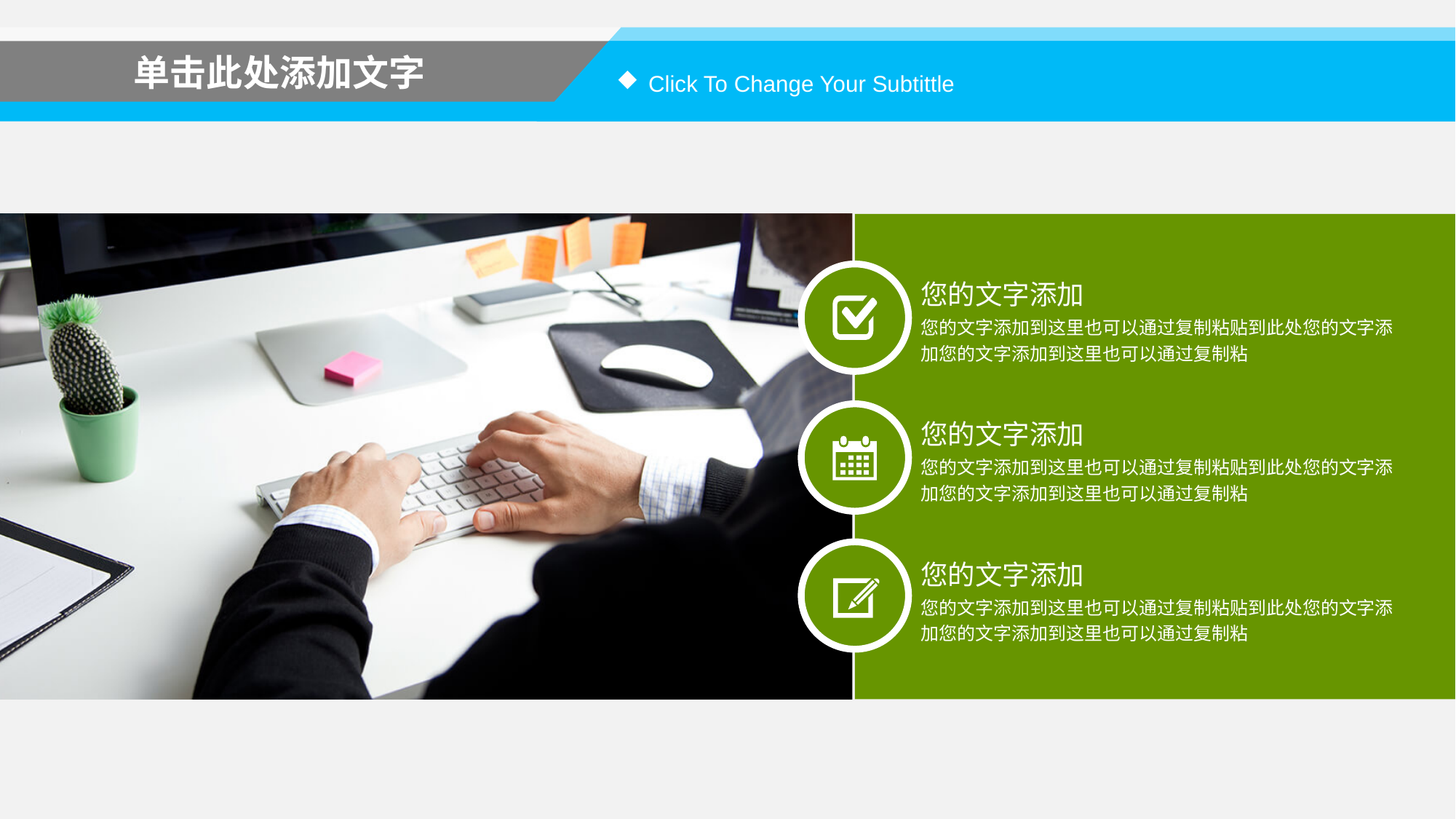

单击此处添加文字
Click To Change Your Subtittle

您的文字添加
您的文字添加到这里也可以通过复制粘贴到此处您的文字添加您的文字添加到这里也可以通过复制粘
您的文字添加
您的文字添加到这里也可以通过复制粘贴到此处您的文字添加您的文字添加到这里也可以通过复制粘
您的文字添加
您的文字添加到这里也可以通过复制粘贴到此处您的文字添加您的文字添加到这里也可以通过复制粘